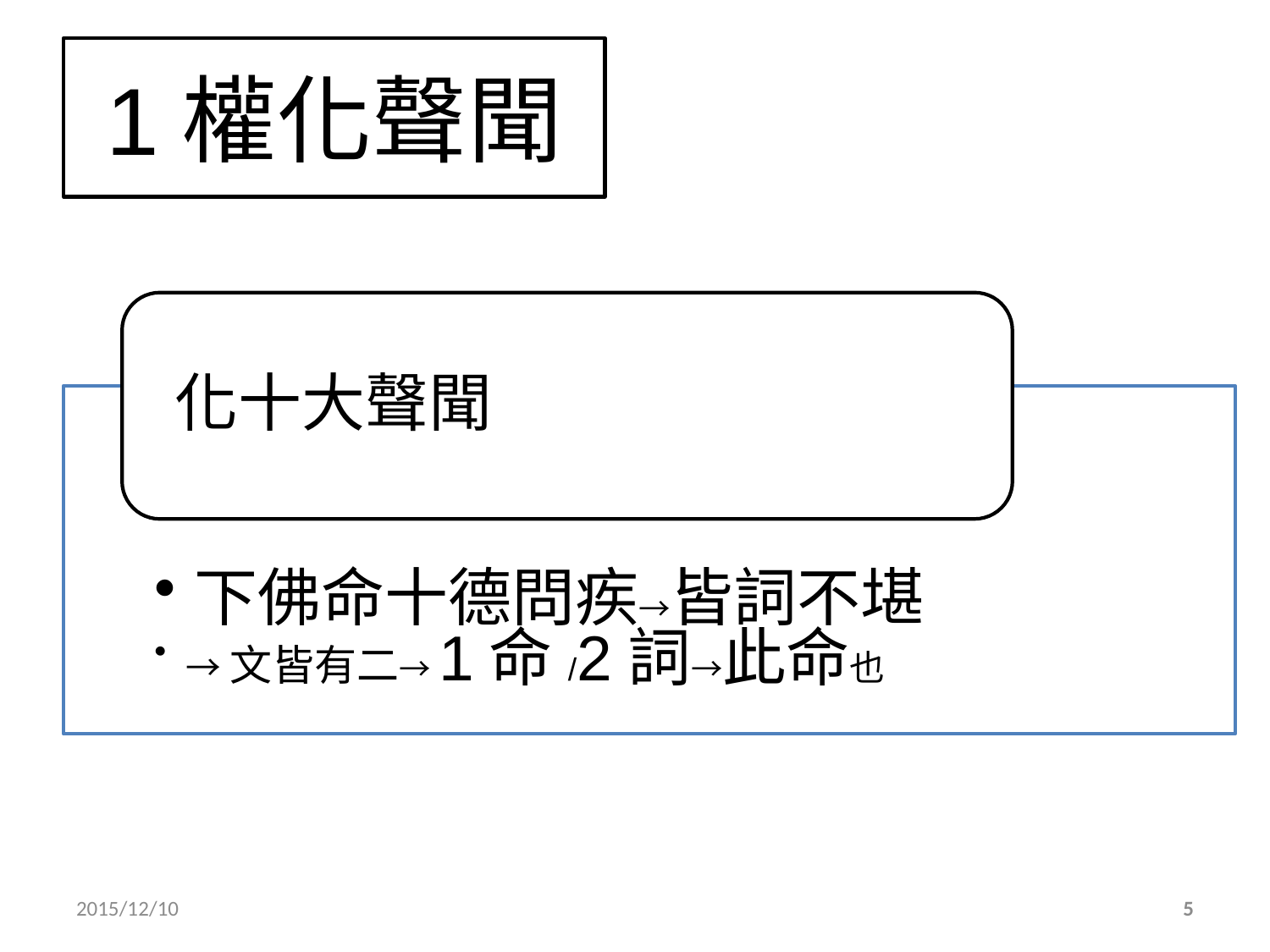

# 1權化聲聞
下佛命十德問疾→皆詞不堪
→文皆有二→1命/2詞→此命也
化十大聲聞
2015/12/10
5